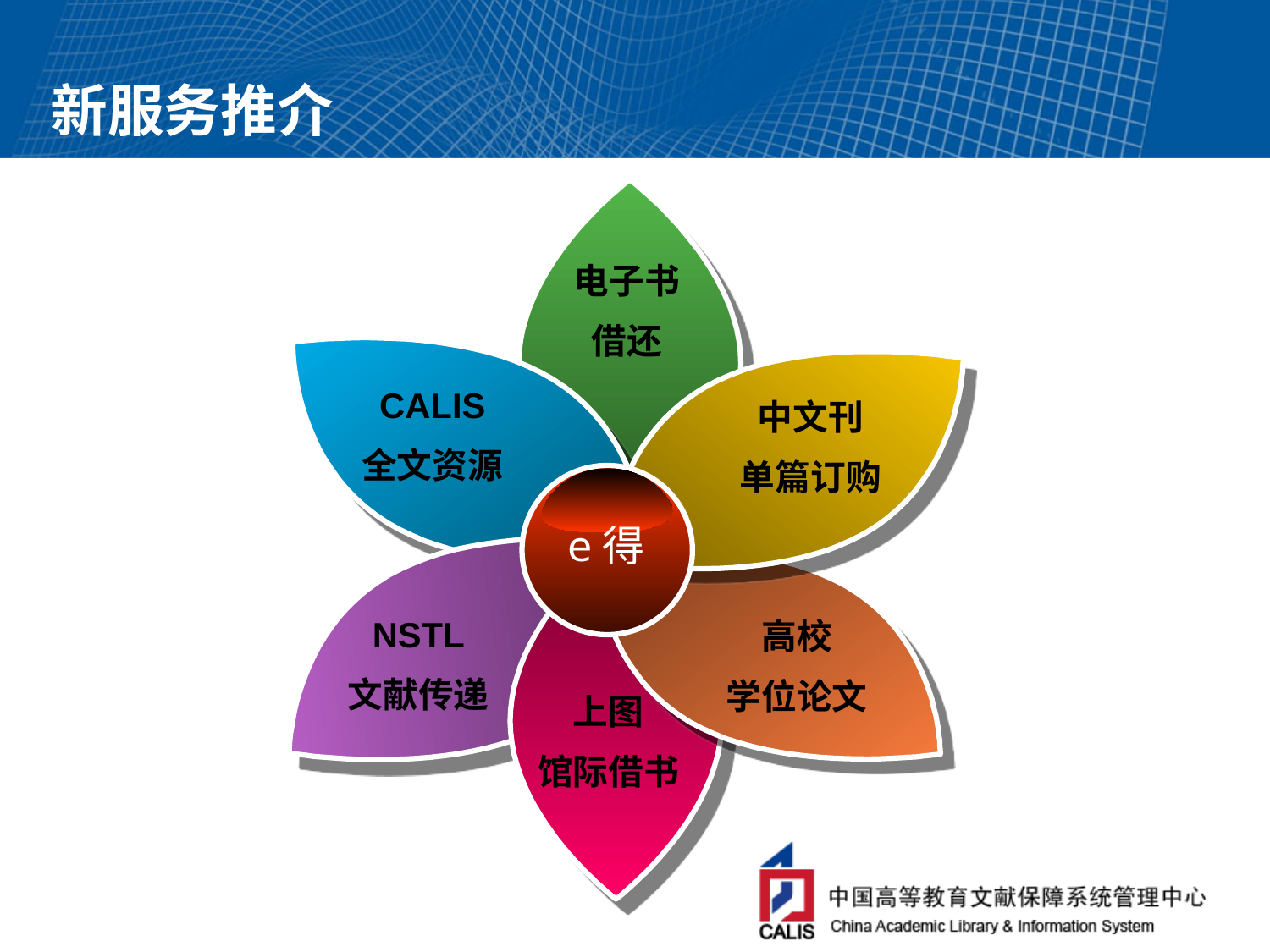

# 新服务推介

电子书
借还

CALIS
全文资源
中文刊
单篇订购

e得

NSTL
文献传递
高校
学位论文
上图
馆际借书